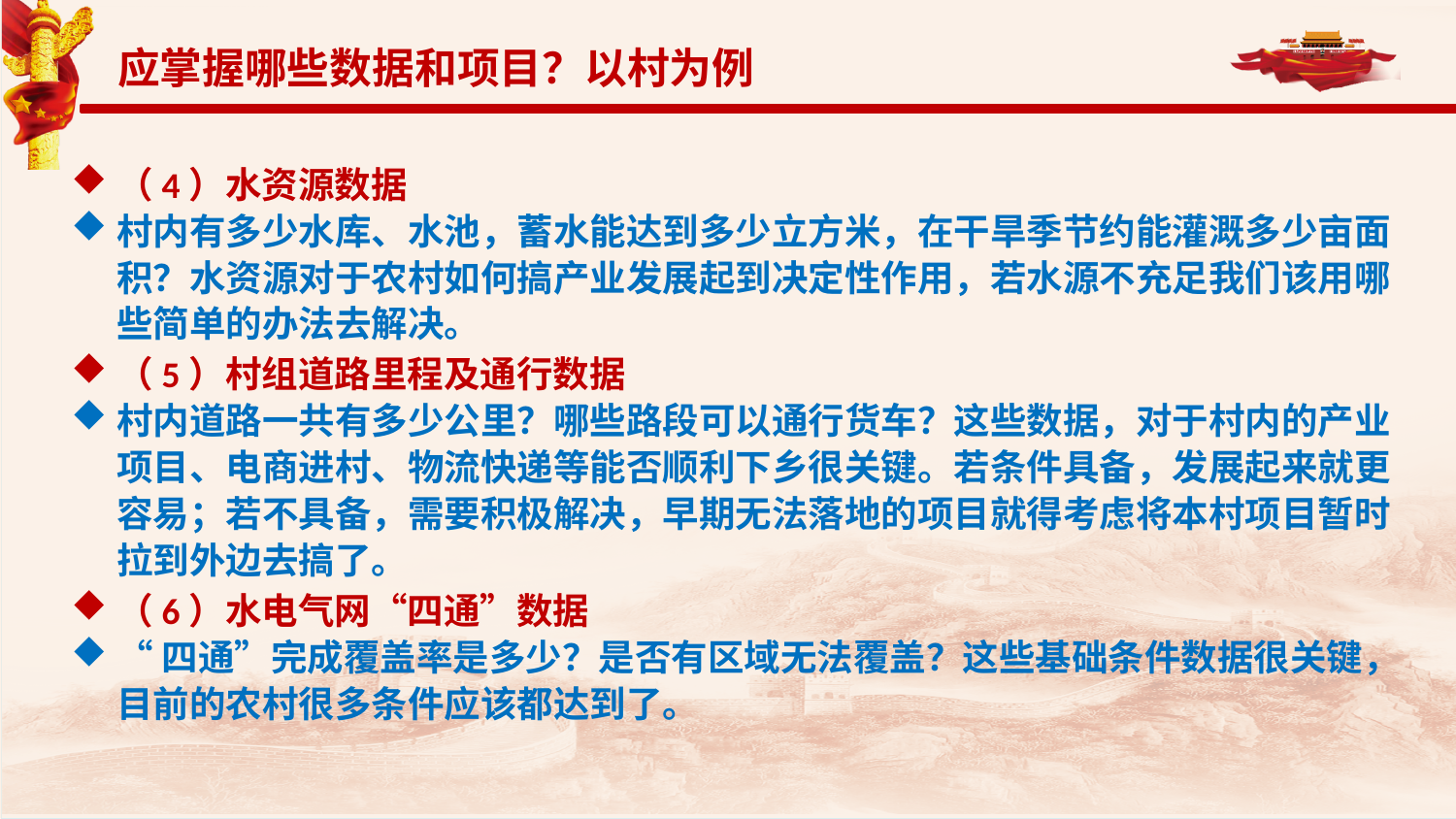

应掌握哪些数据和项目？以村为例
（4）水资源数据
村内有多少水库、水池，蓄水能达到多少立方米，在干旱季节约能灌溉多少亩面积？水资源对于农村如何搞产业发展起到决定性作用，若水源不充足我们该用哪些简单的办法去解决。
（5）村组道路里程及通行数据
村内道路一共有多少公里？哪些路段可以通行货车？这些数据，对于村内的产业项目、电商进村、物流快递等能否顺利下乡很关键。若条件具备，发展起来就更容易；若不具备，需要积极解决，早期无法落地的项目就得考虑将本村项目暂时拉到外边去搞了。
（6）水电气网“四通”数据
“四通”完成覆盖率是多少？是否有区域无法覆盖？这些基础条件数据很关键，目前的农村很多条件应该都达到了。